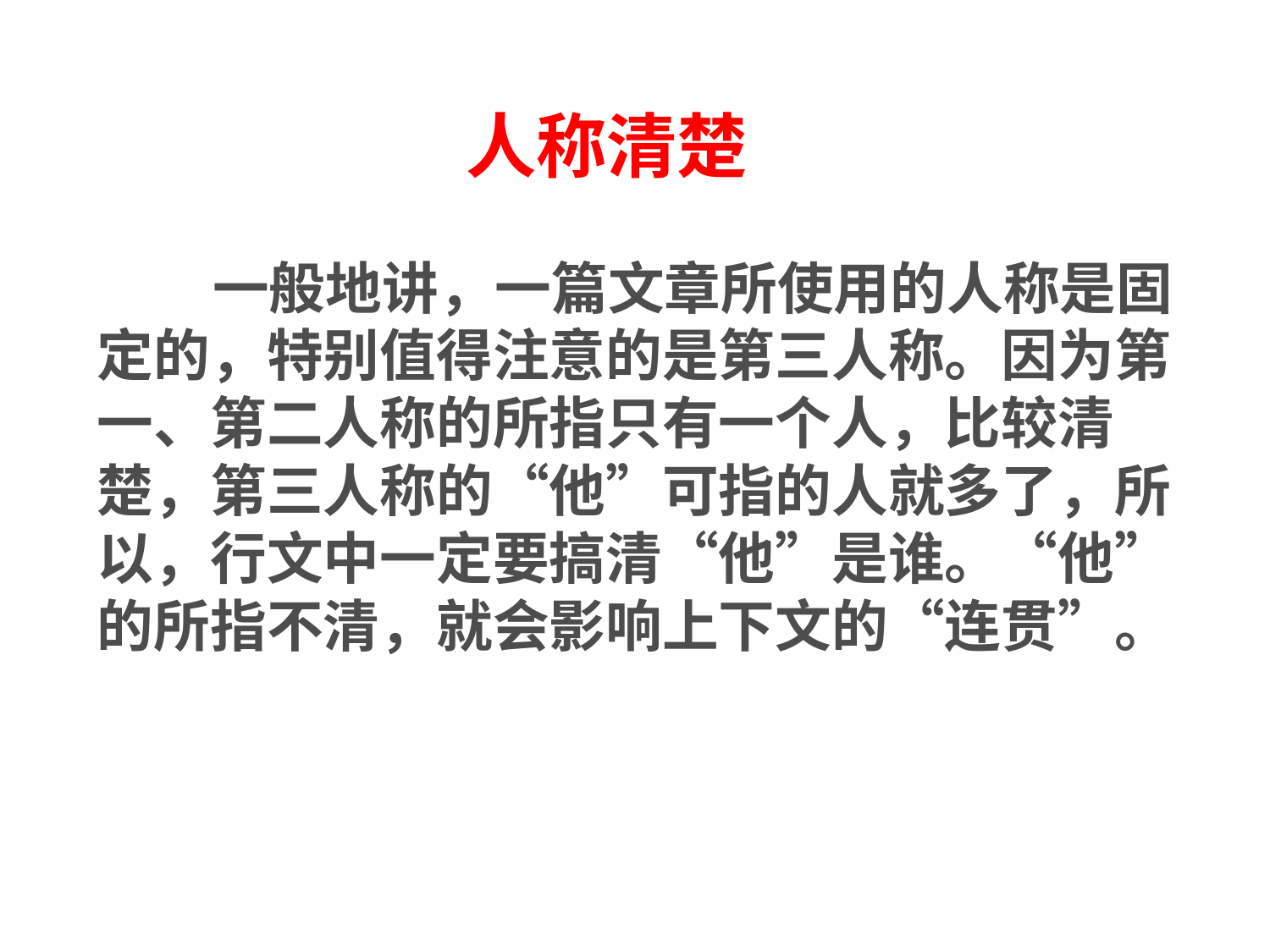

人称清楚
        一般地讲，一篇文章所使用的人称是固定的，特别值得注意的是第三人称。因为第一、第二人称的所指只有一个人，比较清楚，第三人称的“他”可指的人就多了，所以，行文中一定要搞清“他”是谁。“他”的所指不清，就会影响上下文的“连贯”。